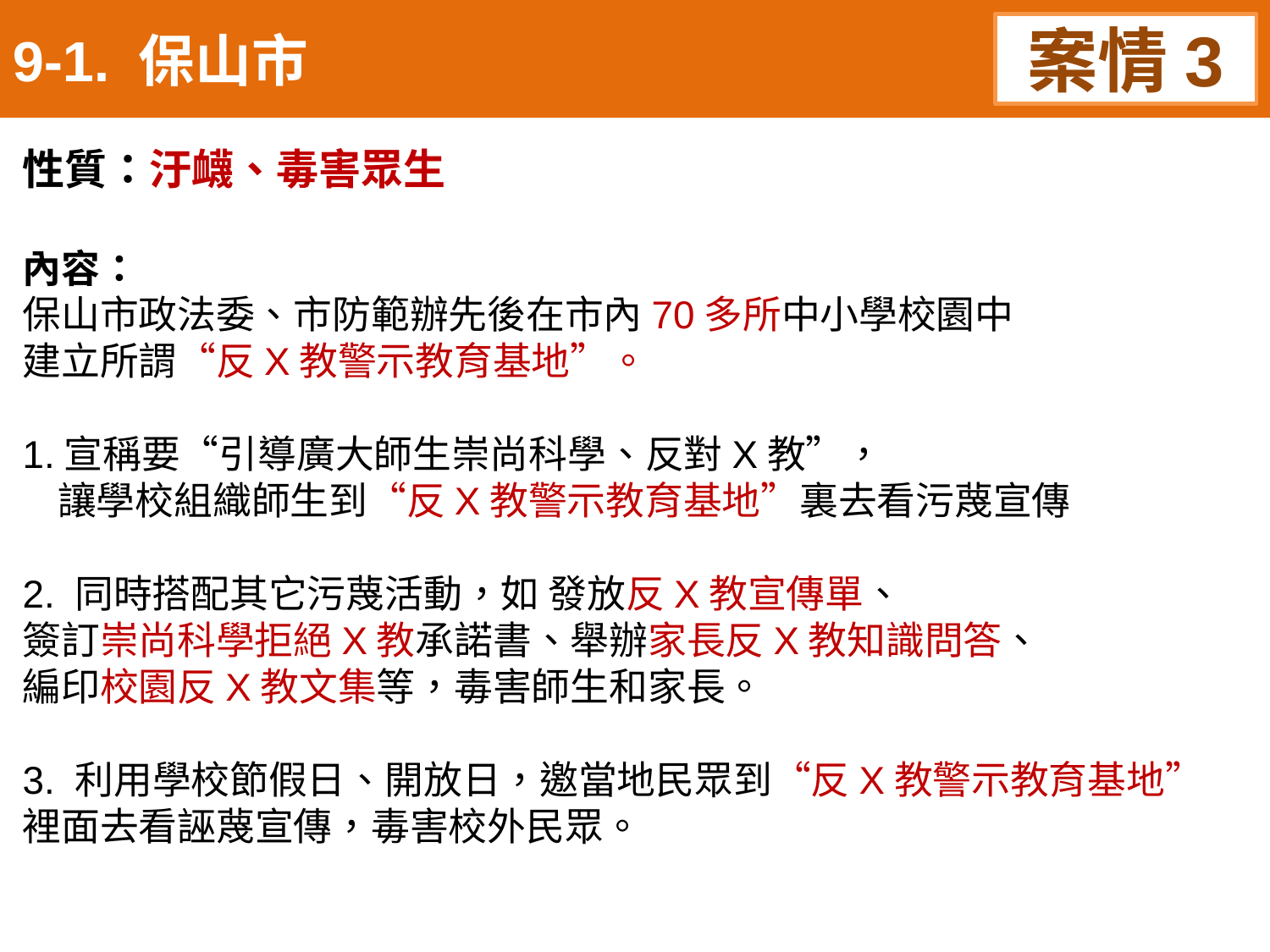

9-1. 保山市
案情3
性質：汙衊、毒害眾生

內容：
保山市政法委、市防範辦先後在市內70多所中小學校園中
建立所謂“反X教警示教育基地”。

1.宣稱要“引導廣大師生崇尚科學、反對X教”，
   讓學校組織師生到“反X教警示教育基地”裏去看污蔑宣傳

2. 同時搭配其它污蔑活動，如 發放反X教宣傳單、
簽訂崇尚科學拒絕X教承諾書、舉辦家長反X教知識問答、
編印校園反X教文集等，毒害師生和家長。

3. 利用學校節假日、開放日，邀當地民眾到“反X教警示教育基地”
裡面去看誣蔑宣傳，毒害校外民眾。